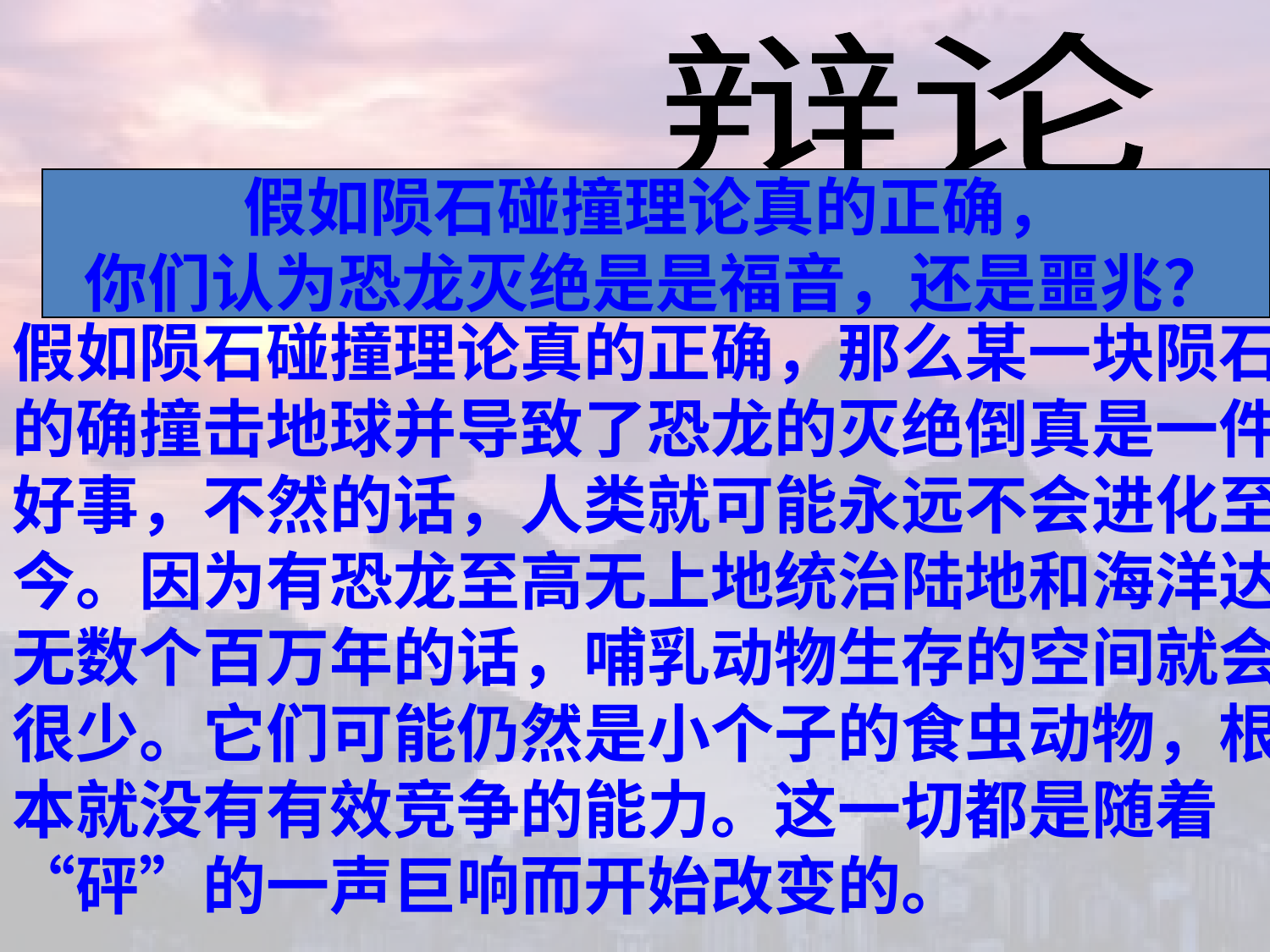

辩论
假如陨石碰撞理论真的正确，
你们认为恐龙灭绝是是福音，还是噩兆？
假如陨石碰撞理论真的正确，那么某一块陨石的确撞击地球并导致了恐龙的灭绝倒真是一件好事，不然的话，人类就可能永远不会进化至今。因为有恐龙至高无上地统治陆地和海洋达无数个百万年的话，哺乳动物生存的空间就会很少。它们可能仍然是小个子的食虫动物，根本就没有有效竞争的能力。这一切都是随着“砰”的一声巨响而开始改变的。